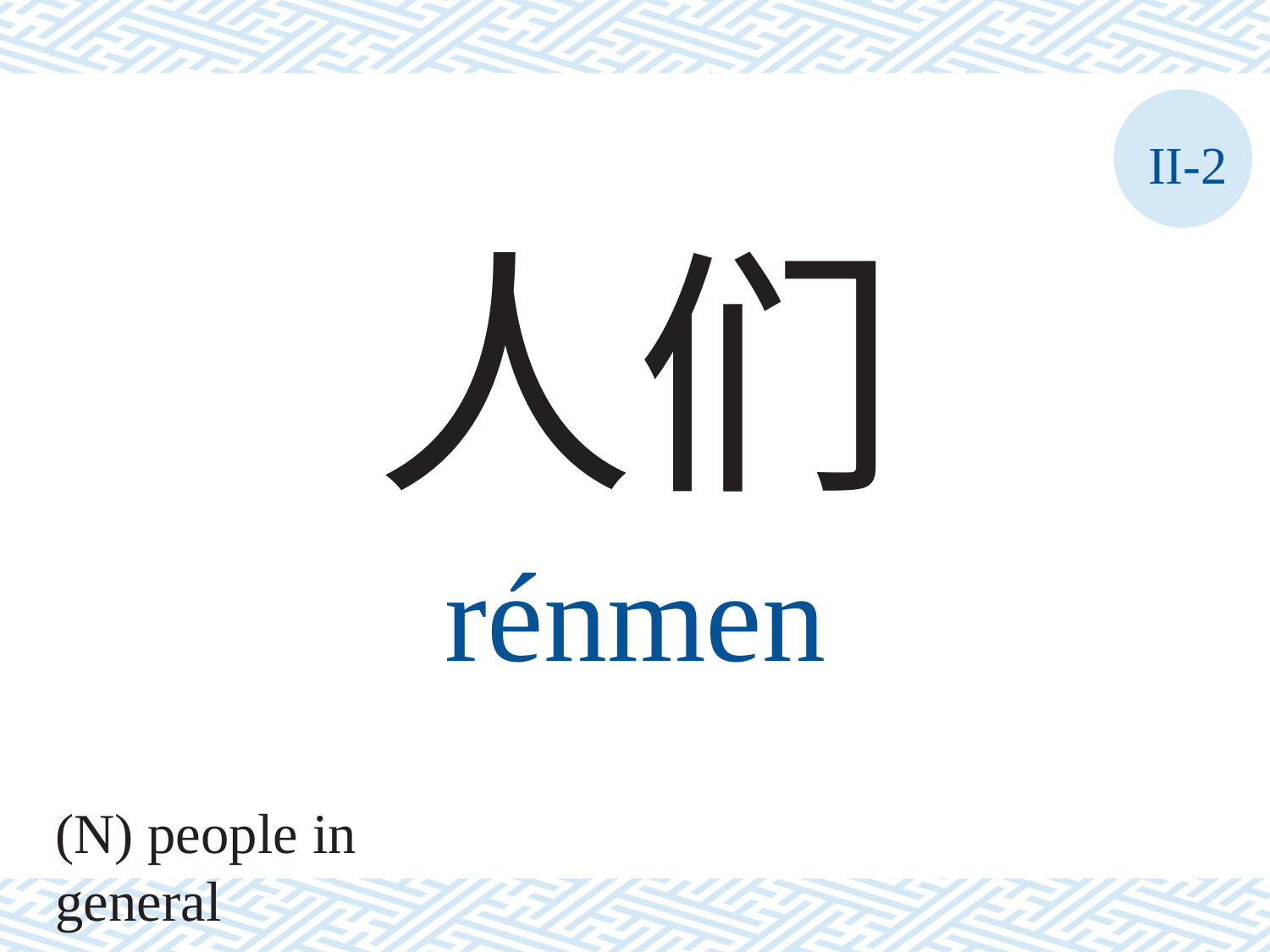

II-2
人们
rénmen
(N) people in general